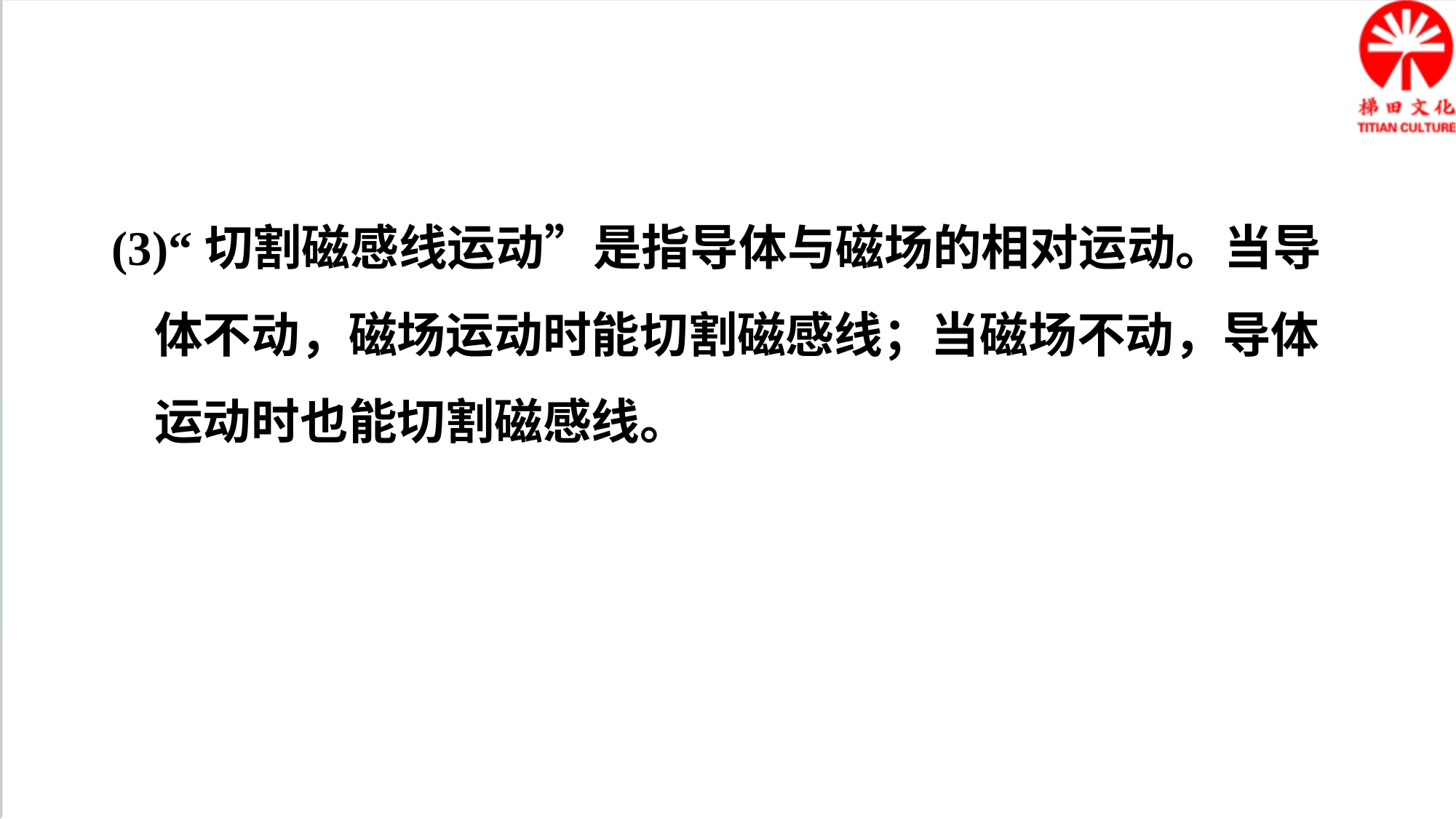

(3)“切割磁感线运动”是指导体与磁场的相对运动。当导体不动，磁场运动时能切割磁感线；当磁场不动，导体运动时也能切割磁感线。